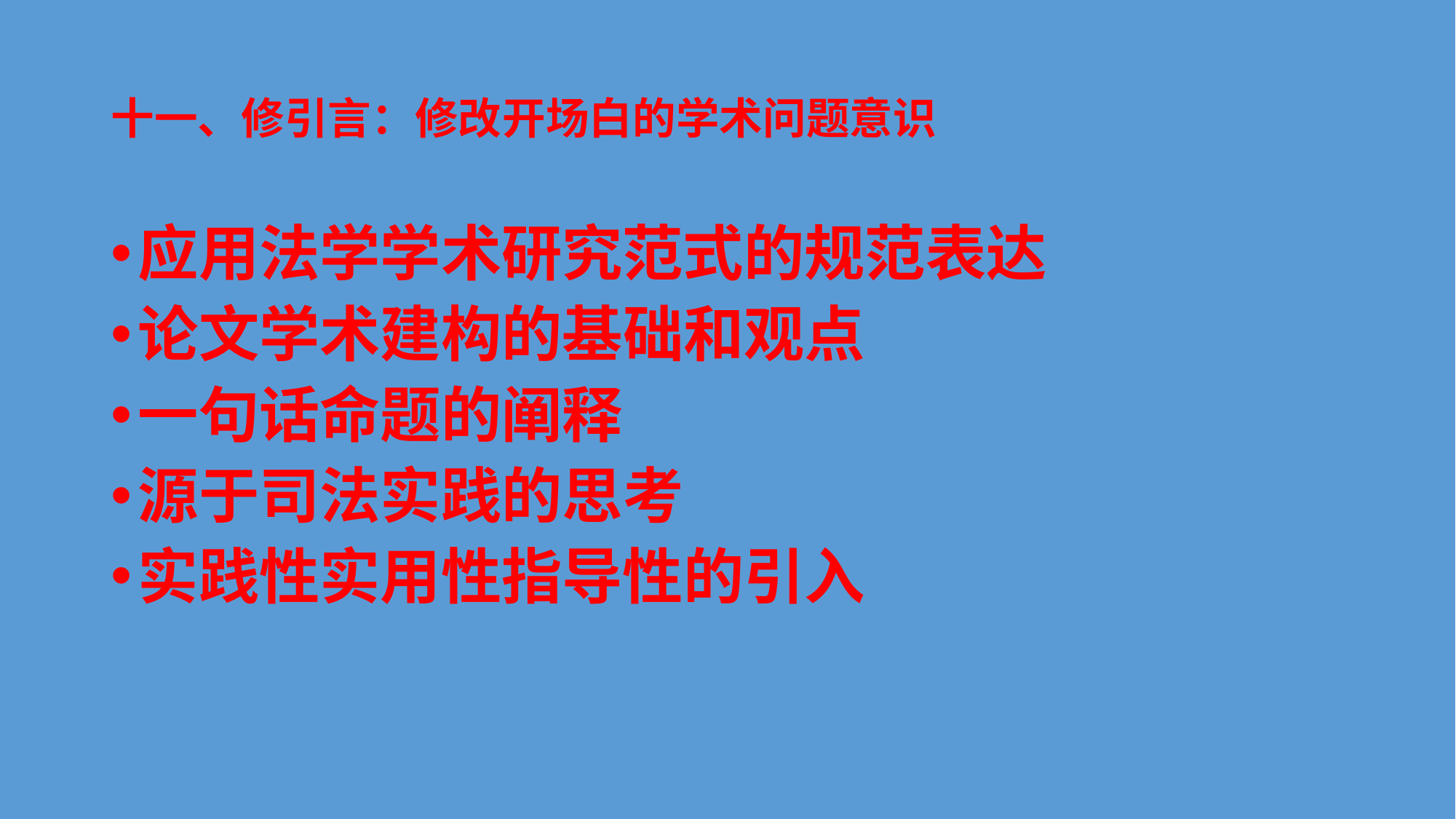

# 十一、修引言：修改开场白的学术问题意识
应用法学学术研究范式的规范表达
论文学术建构的基础和观点
一句话命题的阐释
源于司法实践的思考
实践性实用性指导性的引入